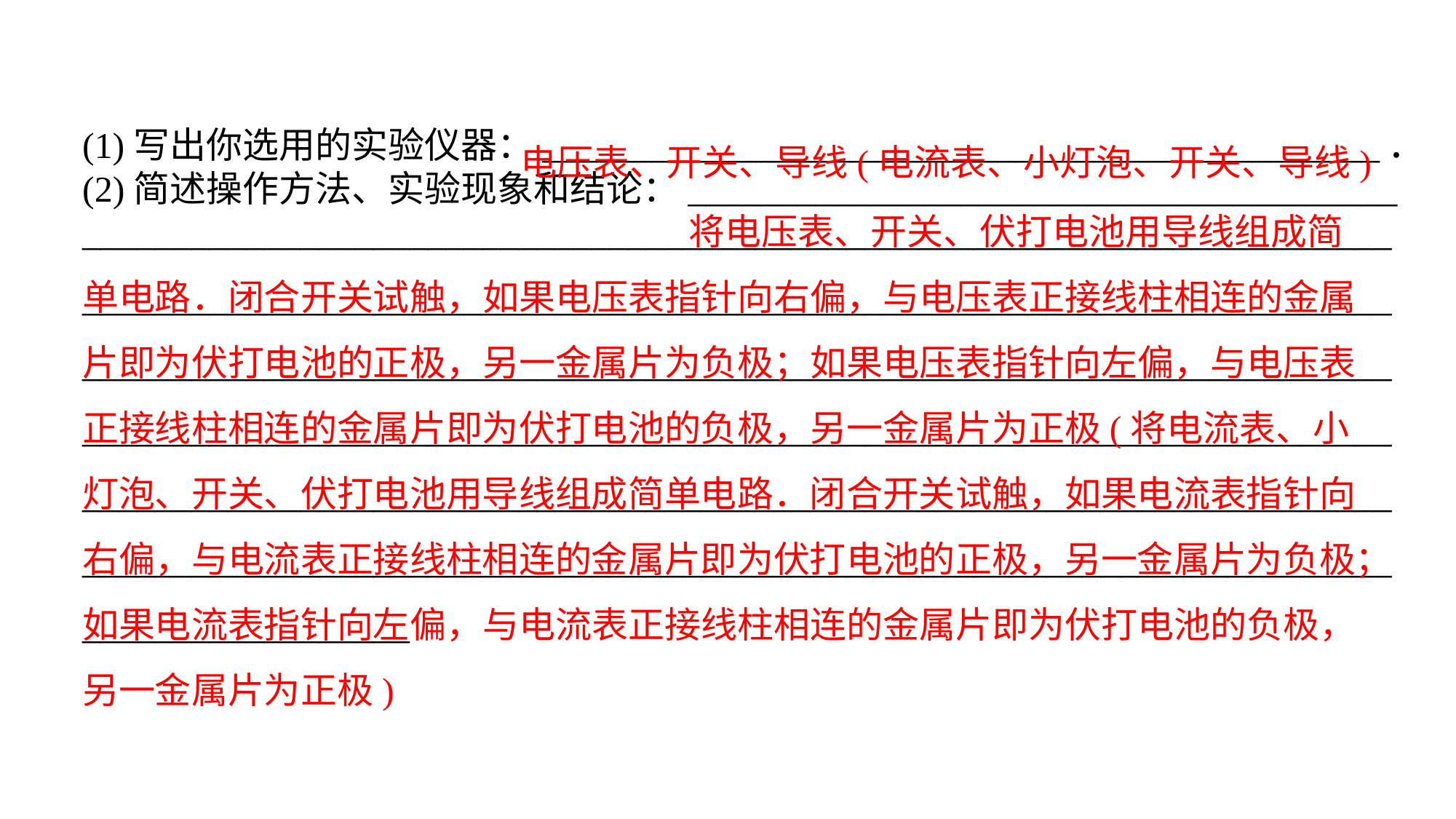

(1)写出你选用的实验仪器：______________________________________________．(2)简述操作方法、实验现象和结论：_______________________________________________________________________________________________________________________________________________________________________________________
________________________________________________________________________
________________________________________________________________________
________________________________________________________________________
________________________________________________________________________
__________________
电压表、开关、导线(电流表、小灯泡、开关、导线)
                                                                         将电压表、开关、伏打电池用导线组成简单电路．闭合开关试触，如果电压表指针向右偏，与电压表正接线柱相连的金属片即为伏打电池的正极，另一金属片为负极；如果电压表指针向左偏，与电压表正接线柱相连的金属片即为伏打电池的负极，另一金属片为正极(将电流表、小灯泡、开关、伏打电池用导线组成简单电路．闭合开关试触，如果电流表指针向右偏，与电流表正接线柱相连的金属片即为伏打电池的正极，另一金属片为负极；如果电流表指针向左偏，与电流表正接线柱相连的金属片即为伏打电池的负极，另一金属片为正极)